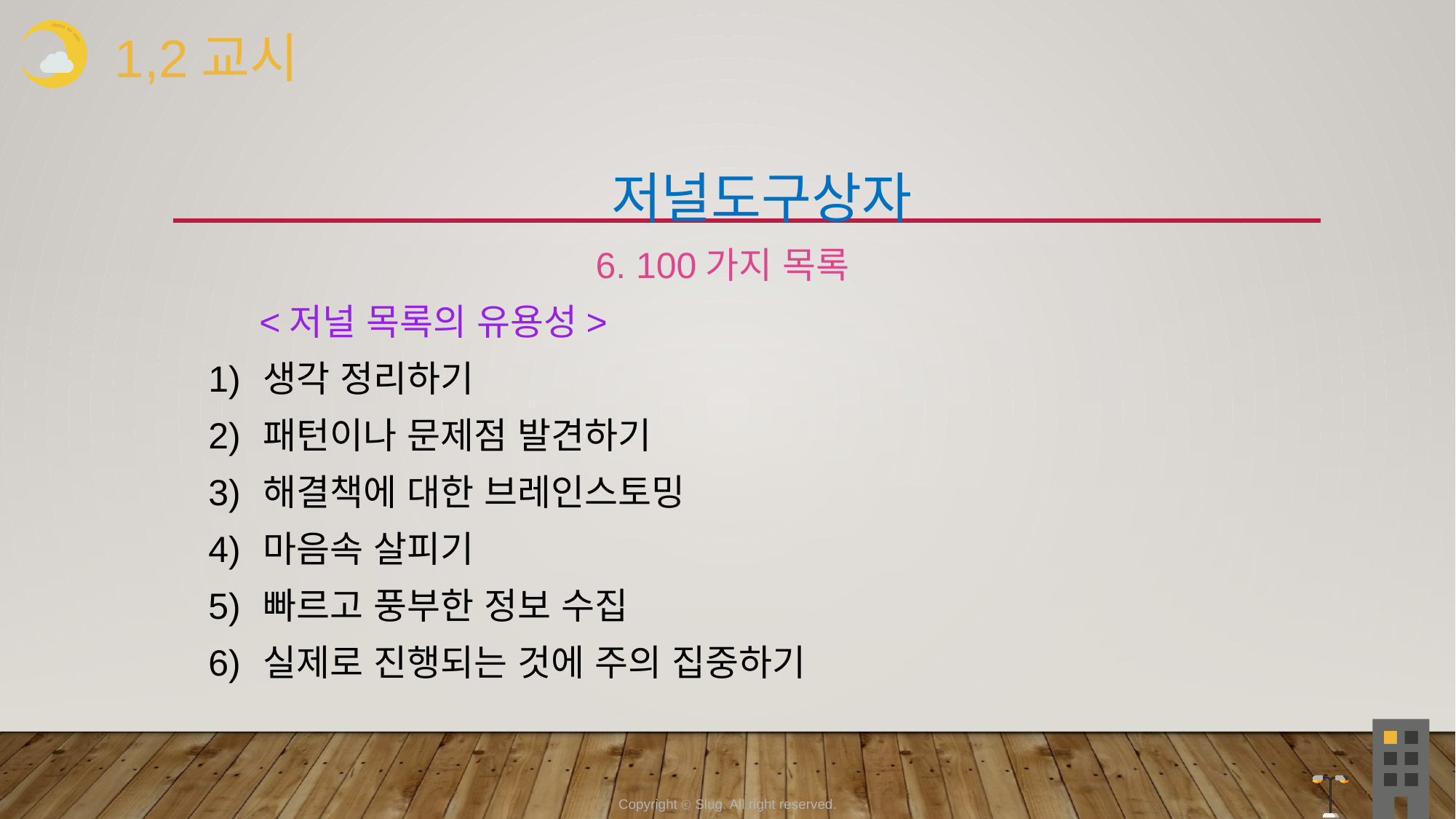

1,2교시

 저널도구상자
                                      6. 100가지 목록
     <저널 목록의 유용성>
생각 정리하기
패턴이나 문제점 발견하기
해결책에 대한 브레인스토밍
마음속 살피기
빠르고 풍부한 정보 수집
실제로 진행되는 것에 주의 집중하기

Copyright ⓒ Slug. All right reserved.